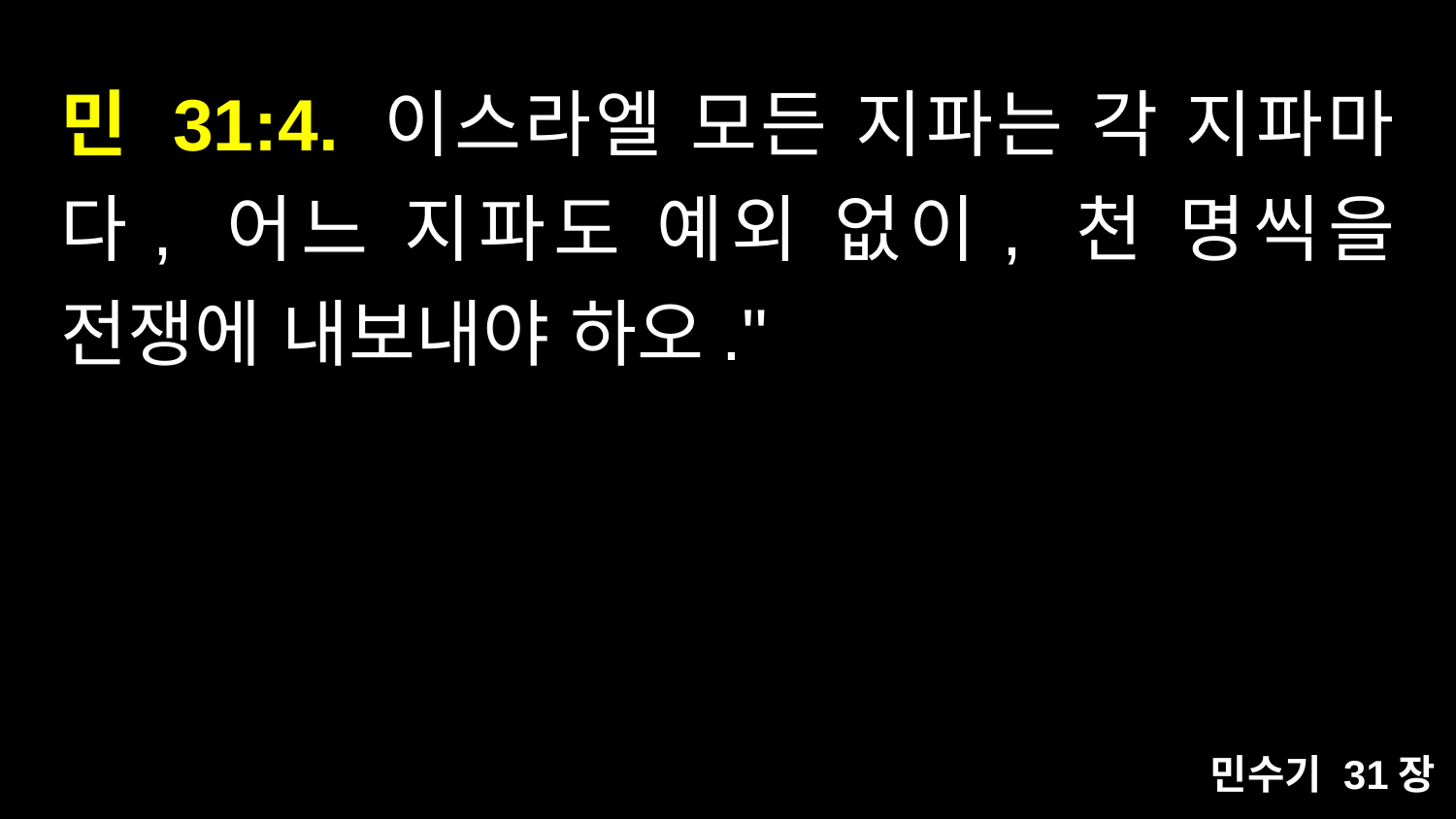

# 민 31:4. 이스라엘 모든 지파는 각 지파마다, 어느 지파도 예외 없이, 천 명씩을 전쟁에 내보내야 하오."
민수기 31장